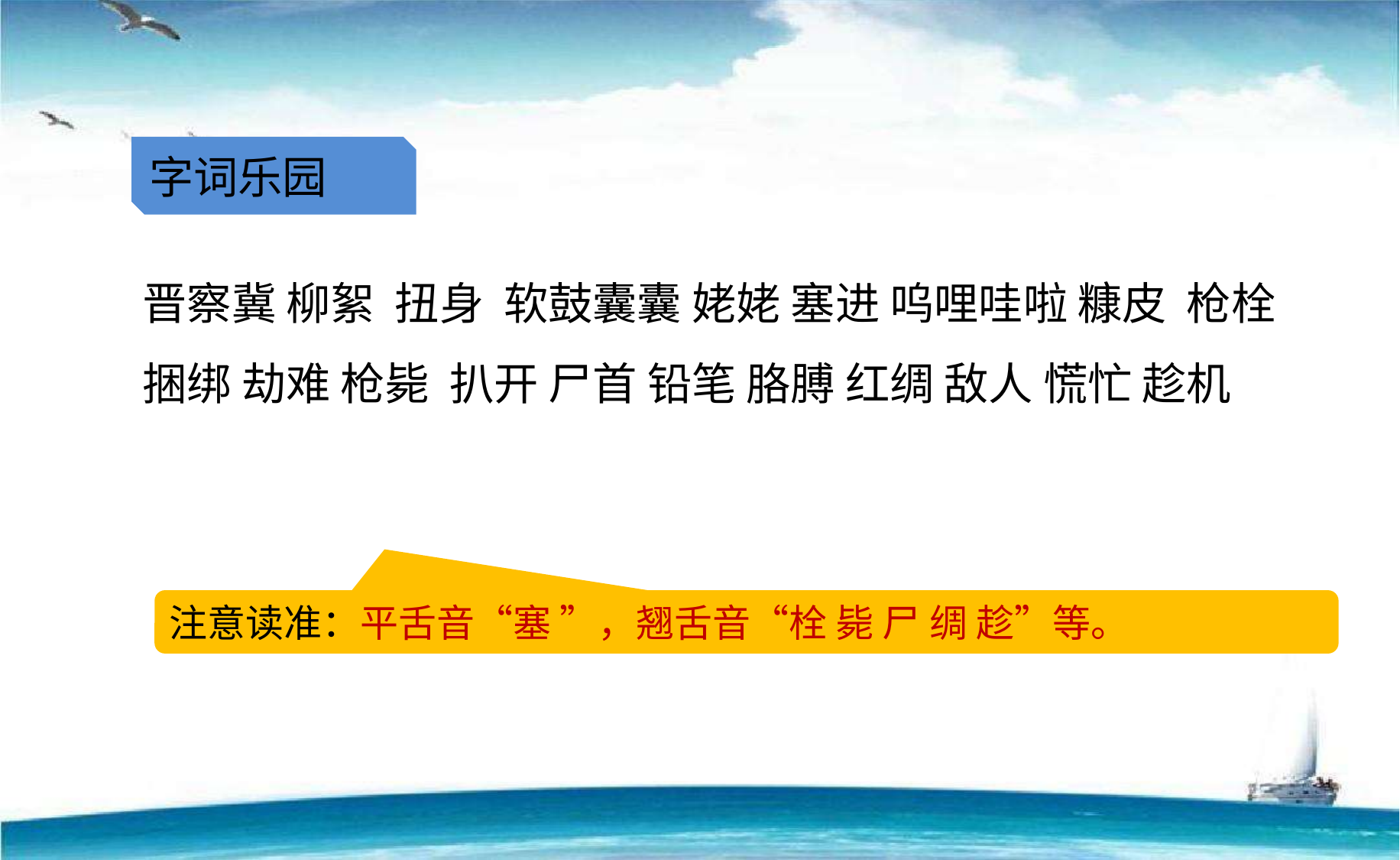

字词乐园

晋察冀 柳絮  扭身  软鼓囊囊 姥姥 塞进 呜哩哇啦 糠皮  枪栓 捆绑 劫难 枪毙  扒开 尸首 铅笔 胳膊 红绸 敌人 慌忙 趁机
注意读准：平舌音“塞 ”，翘舌音“栓 毙 尸 绸 趁”等。